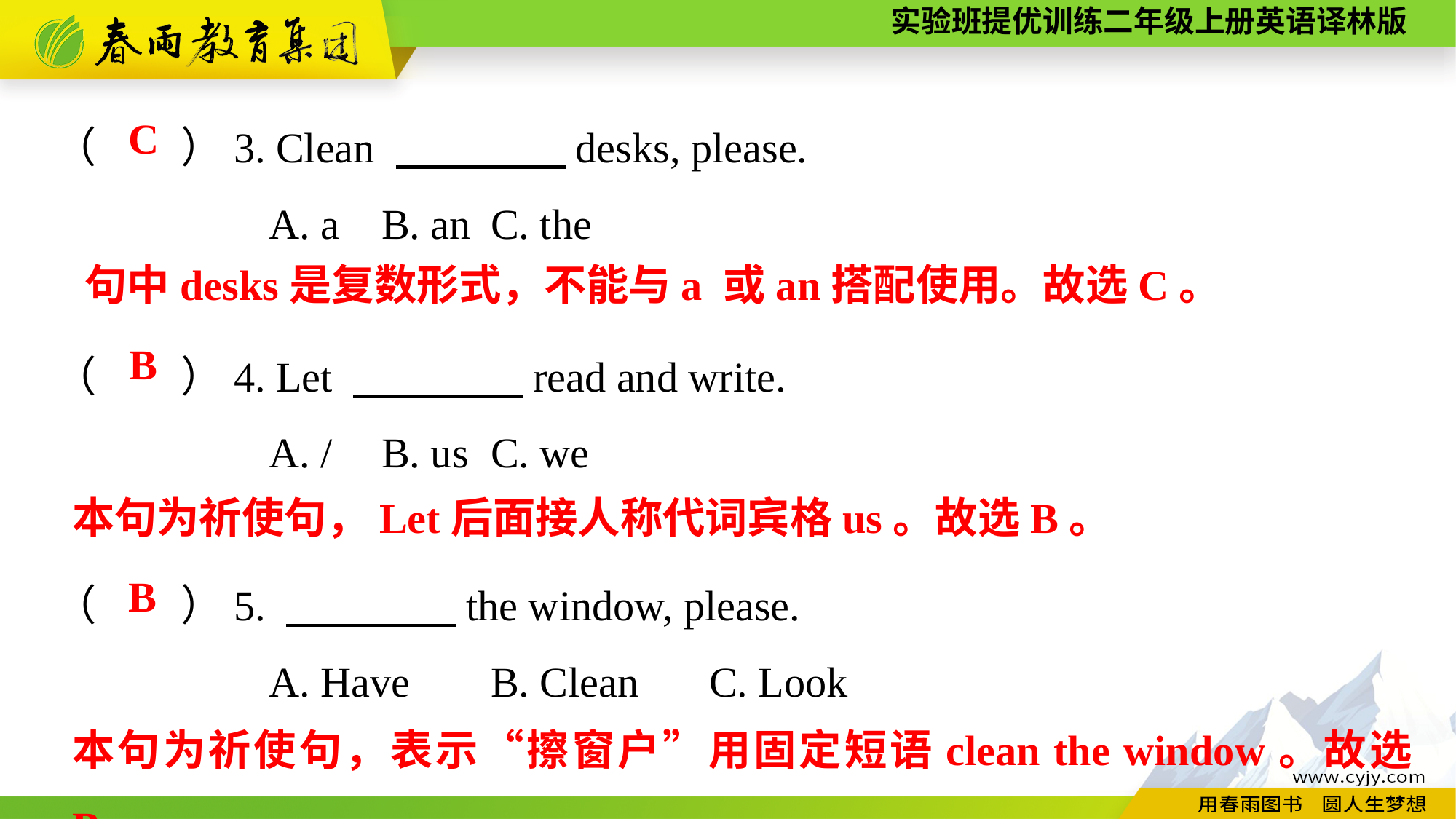

（　　）3. Clean 　　　　desks, please.
A. a	B. an	C. the

（　　）4. Let 　　　　read and write.
A. /	B. us	C. we

（　　）5. 　　　　the window, please.
A. Have	B. Clean	C. Look
C
句中desks是复数形式，不能与a 或an搭配使用。故选C。
B
本句为祈使句，Let后面接人称代词宾格us。故选B。
B
本句为祈使句，表示“擦窗户”用固定短语clean the window。故选B。